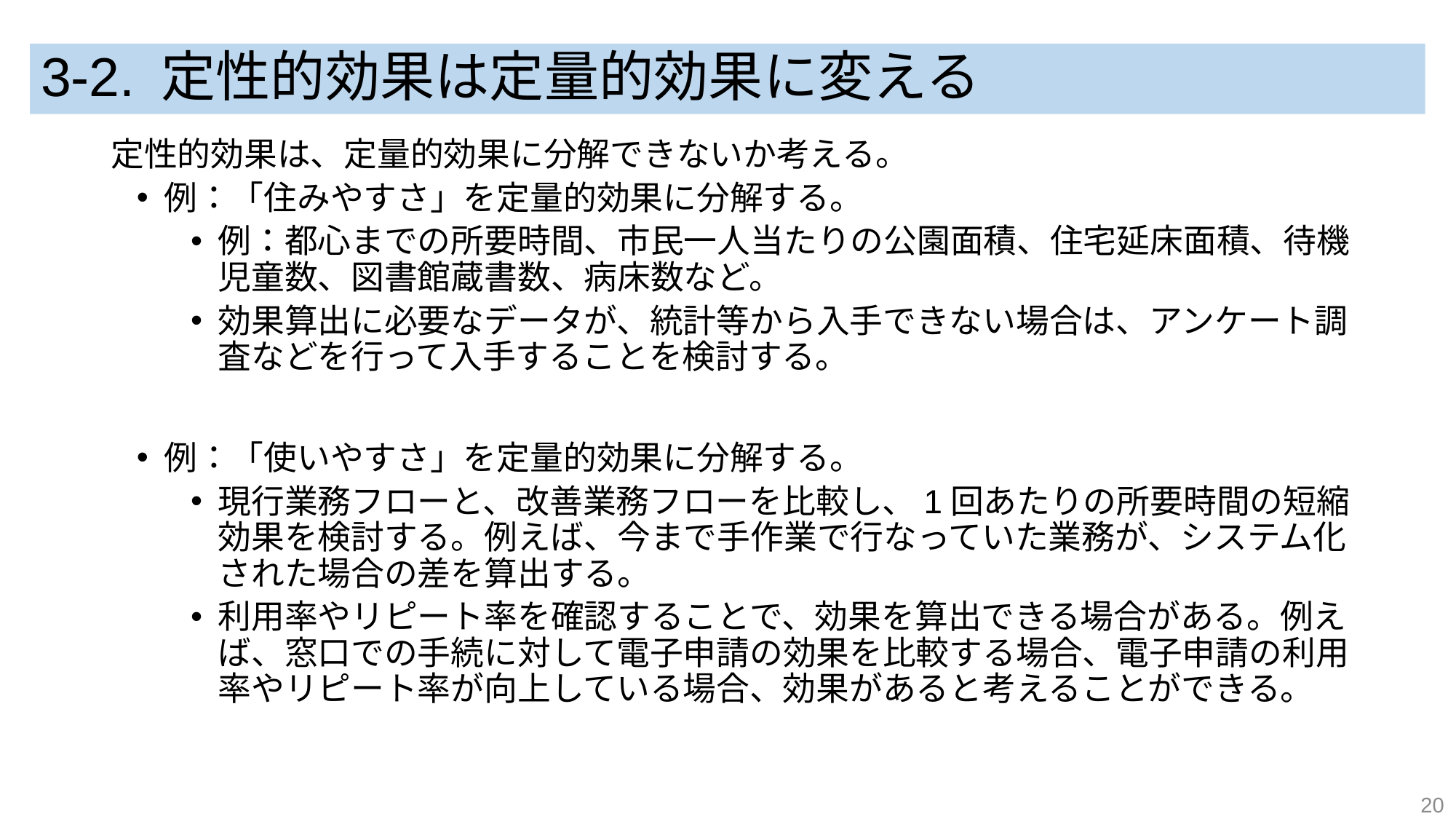

# 3-2. 定性的効果は定量的効果に変える
定性的効果は、定量的効果に分解できないか考える。
例：「住みやすさ」を定量的効果に分解する。
例：都心までの所要時間、市民一人当たりの公園面積、住宅延床面積、待機児童数、図書館蔵書数、病床数など。
効果算出に必要なデータが、統計等から入手できない場合は、アンケート調査などを行って入手することを検討する。

例：「使いやすさ」を定量的効果に分解する。
現行業務フローと、改善業務フローを比較し、1回あたりの所要時間の短縮効果を検討する。例えば、今まで手作業で行なっていた業務が、システム化された場合の差を算出する。
利用率やリピート率を確認することで、効果を算出できる場合がある。例えば、窓口での手続に対して電子申請の効果を比較する場合、電子申請の利用率やリピート率が向上している場合、効果があると考えることができる。

20